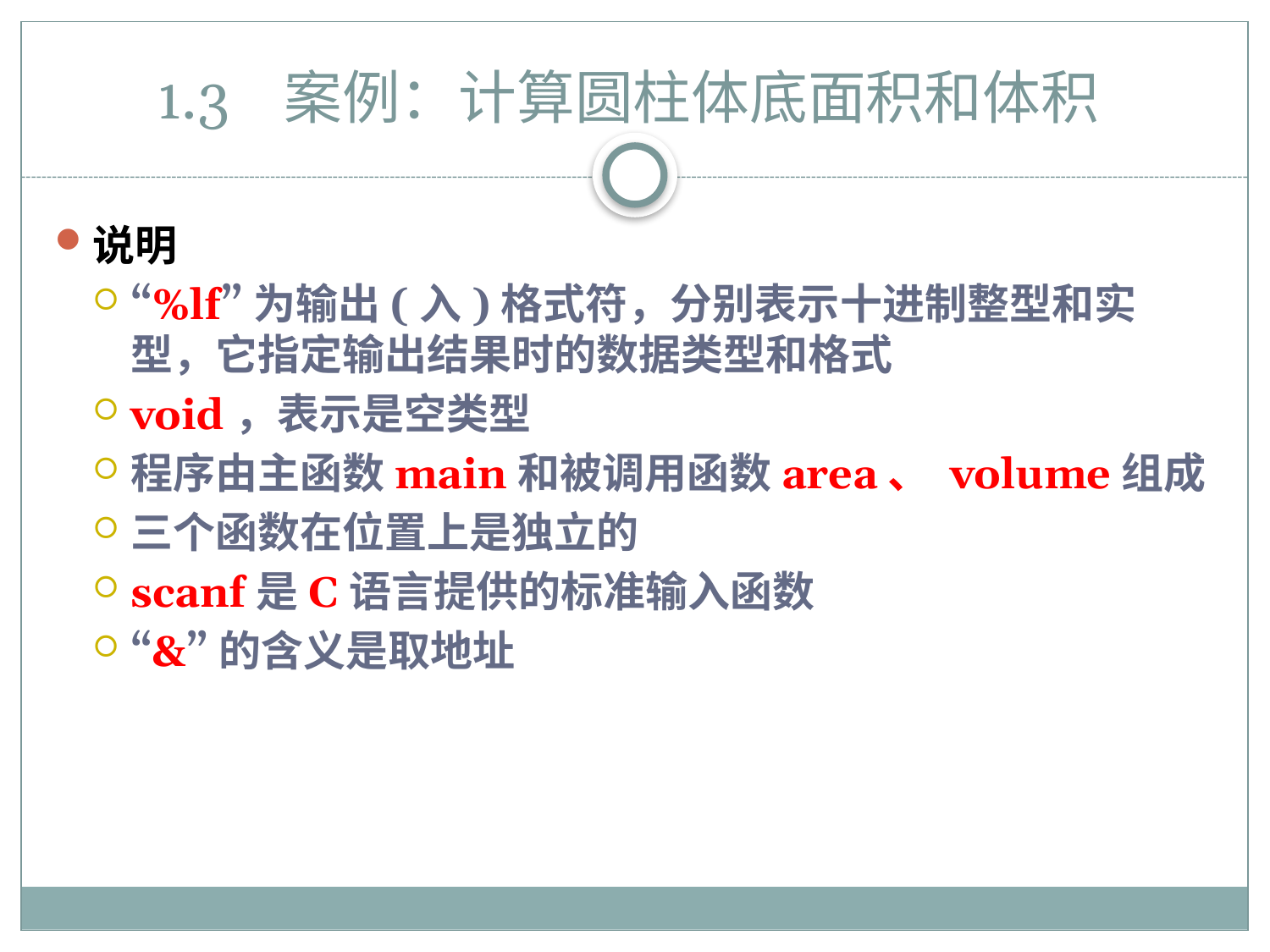

# 1.3	案例：计算圆柱体底面积和体积
说明
“%lf”为输出(入)格式符，分别表示十进制整型和实型，它指定输出结果时的数据类型和格式
void，表示是空类型
程序由主函数main和被调用函数area、 volume组成
三个函数在位置上是独立的
scanf是C语言提供的标准输入函数
“&”的含义是取地址